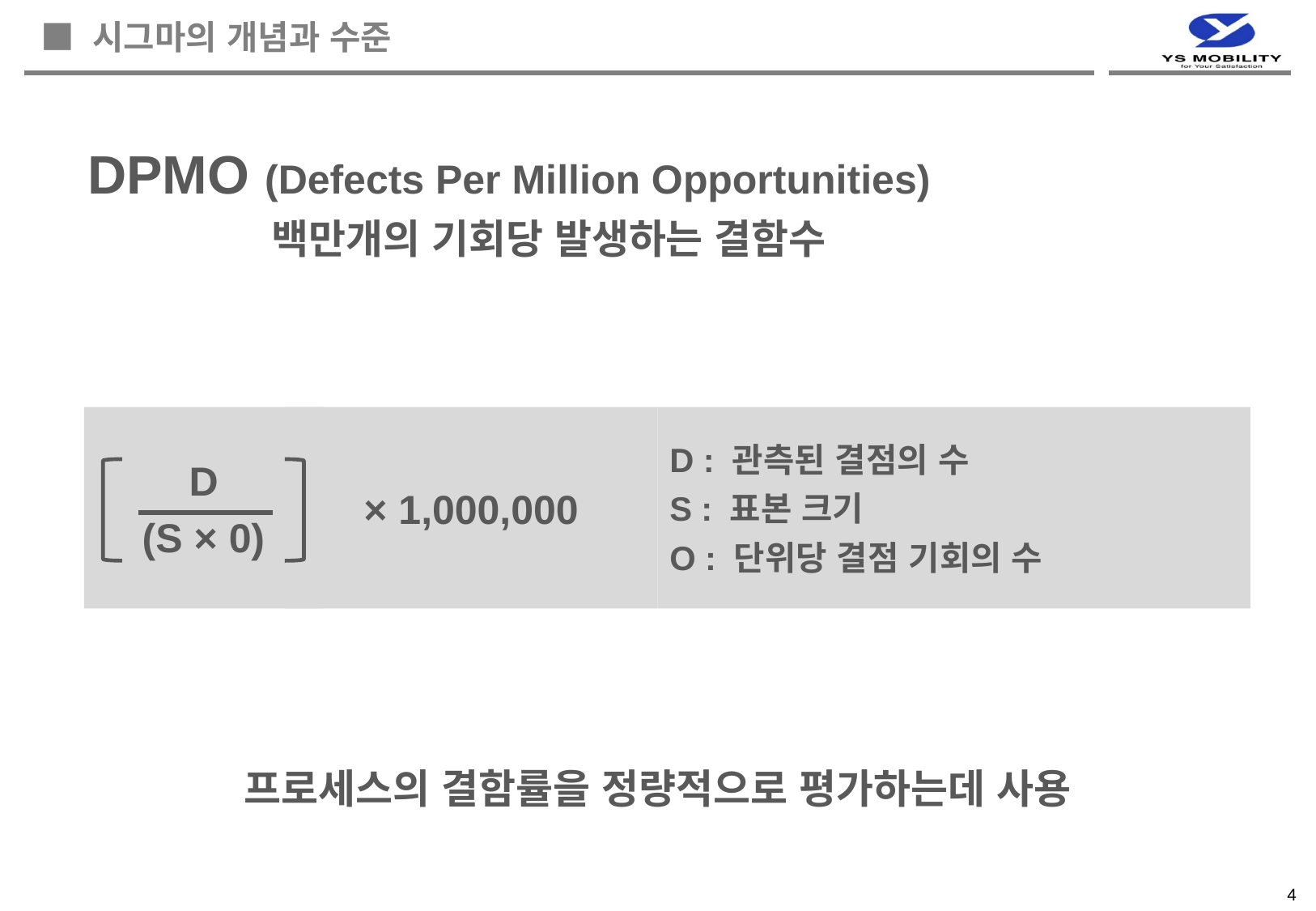

■ 시그마의 개념과 수준
  DPMO (Defects Per Million Opportunities)
                  백만개의 기회당 발생하는 결함수
D
(S × 0)
× 1,000,000
D : 관측된 결점의 수
S : 표본 크기
O : 단위당 결점 기회의 수

프로세스의 결함률을 정량적으로 평가하는데 사용